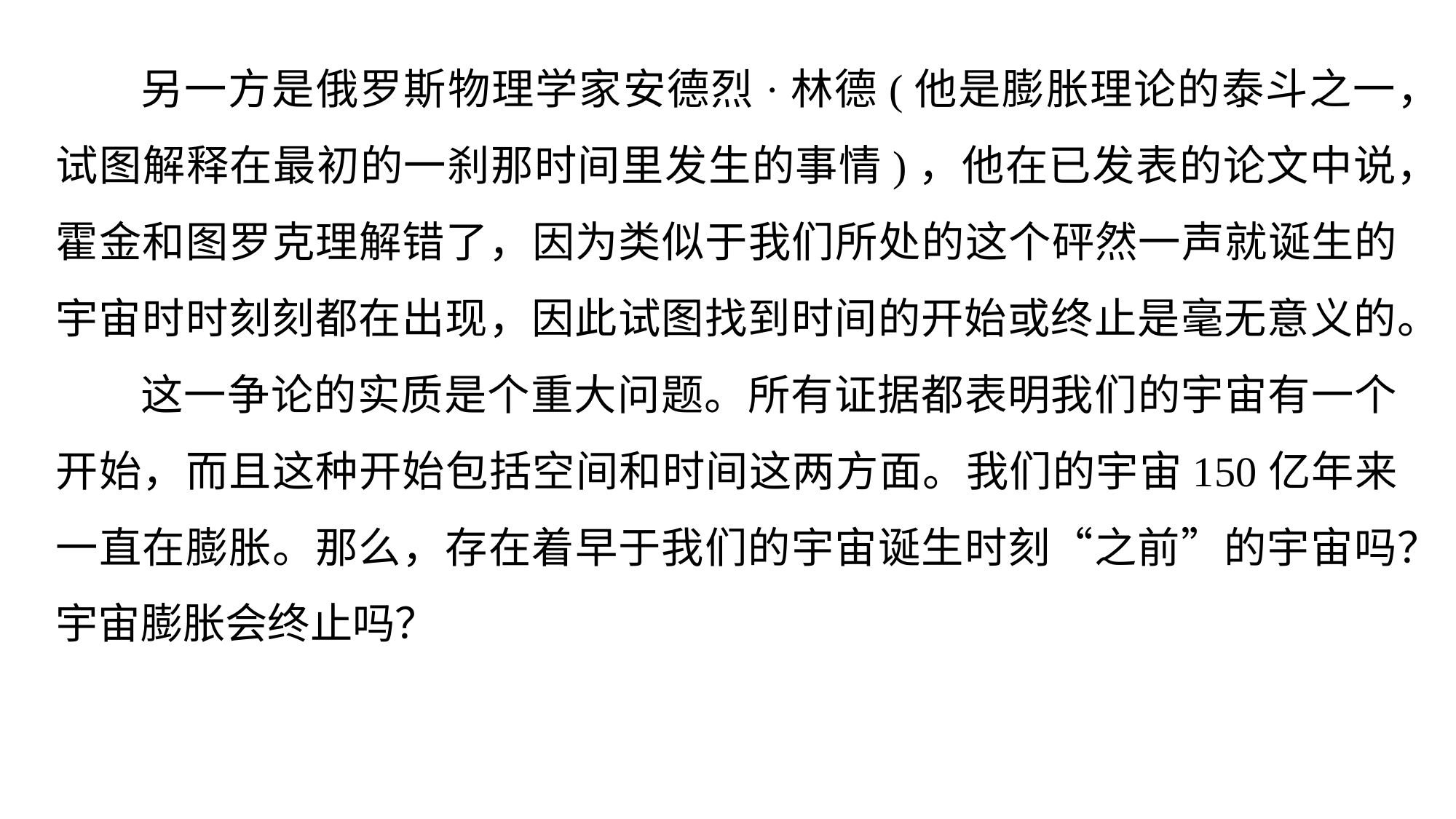

另一方是俄罗斯物理学家安德烈·林德(他是膨胀理论的泰斗之一，试图解释在最初的一刹那时间里发生的事情)，他在已发表的论文中说，霍金和图罗克理解错了，因为类似于我们所处的这个砰然一声就诞生的宇宙时时刻刻都在出现，因此试图找到时间的开始或终止是毫无意义的。
这一争论的实质是个重大问题。所有证据都表明我们的宇宙有一个开始，而且这种开始包括空间和时间这两方面。我们的宇宙150亿年来一直在膨胀。那么，存在着早于我们的宇宙诞生时刻“之前”的宇宙吗？宇宙膨胀会终止吗？